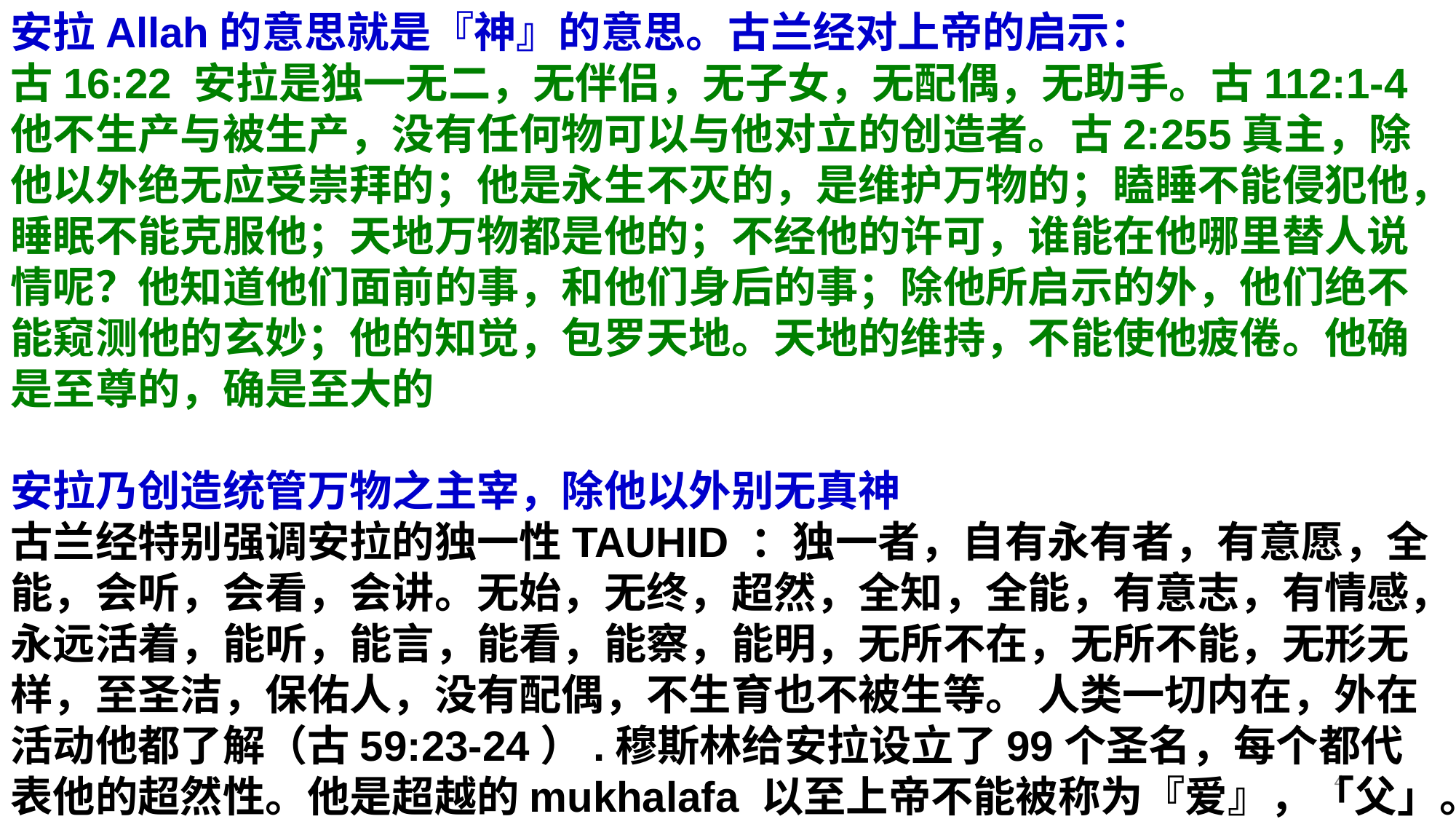

安拉Allah的意思就是『神』的意思。古兰经对上帝的启示：
古16:22 安拉是独一无二，无伴侣，无子女，无配偶，无助手。古112:1-4他不生产与被生产，没有任何物可以与他对立的创造者。古2:255真主，除他以外绝无应受崇拜的；他是永生不灭的，是维护万物的；瞌睡不能侵犯他，睡眠不能克服他；天地万物都是他的；不经他的许可，谁能在他哪里替人说情呢？他知道他们面前的事，和他们身后的事；除他所启示的外，他们绝不能窥测他的玄妙；他的知觉，包罗天地。天地的维持，不能使他疲倦。他确是至尊的，确是至大的

安拉乃创造统管万物之主宰，除他以外别无真神
古兰经特别强调安拉的独一性TAUHID ：独一者，自有永有者，有意愿，全能，会听，会看，会讲。无始，无终，超然，全知，全能，有意志，有情感，永远活着，能听，能言，能看，能察，能明，无所不在，无所不能，无形无样，至圣洁，保佑人，没有配偶，不生育也不被生等。 人类一切内在，外在活动他都了解（古59:23-24）.穆斯林给安拉设立了99个圣名，每个都代表他的超然性。他是超越的mukhalafa 以至上帝不能被称为『爱』，「父」。
4